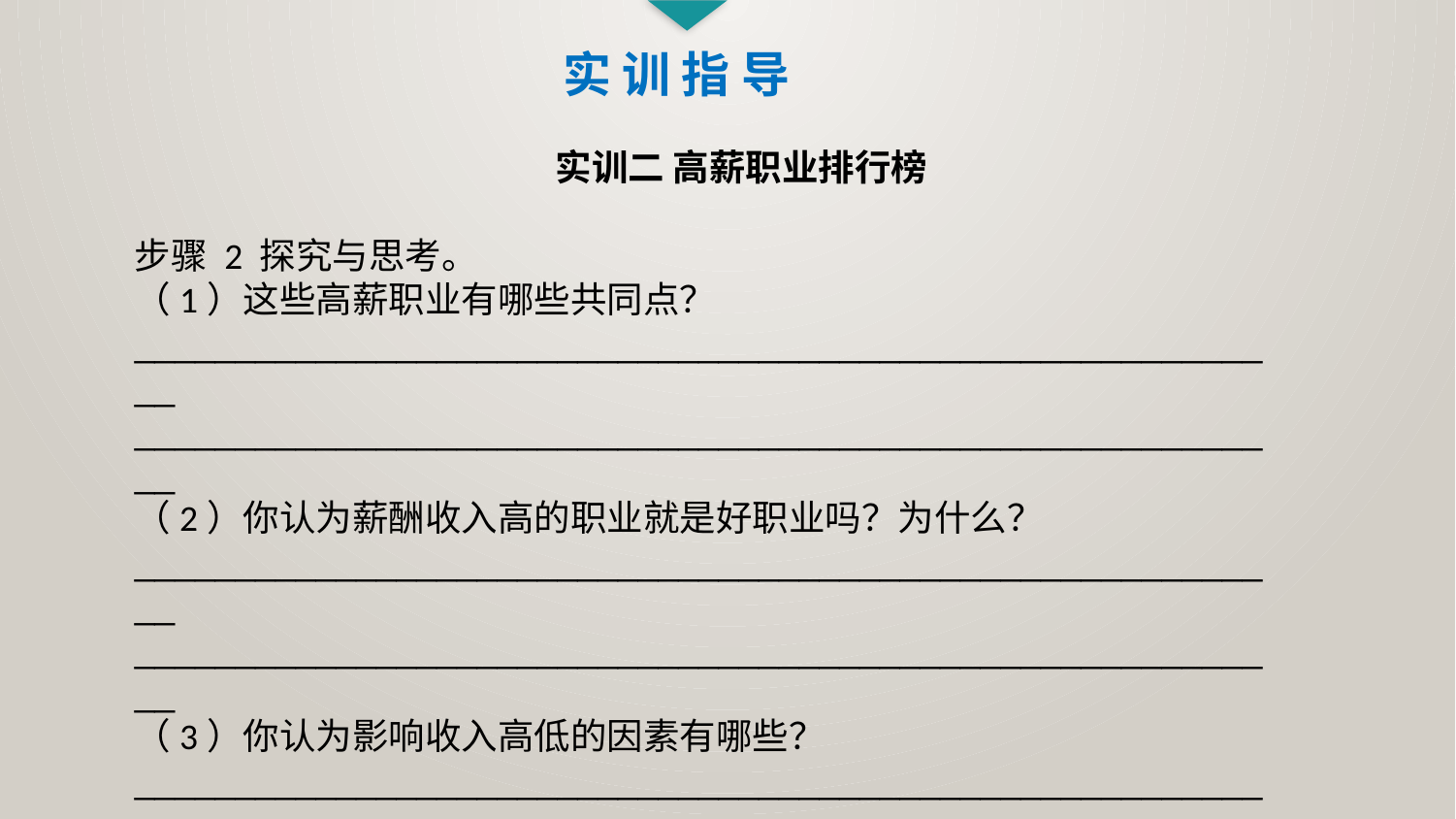

实 训 指 导
实训二 高薪职业排行榜

步骤 2 探究与思考。
（1）这些高薪职业有哪些共同点？
__________________________________________________________ __________________________________________________________
（2）你认为薪酬收入高的职业就是好职业吗？为什么？
__________________________________________________________ __________________________________________________________
（3）你认为影响收入高低的因素有哪些？
__________________________________________________________ __________________________________________________________
87